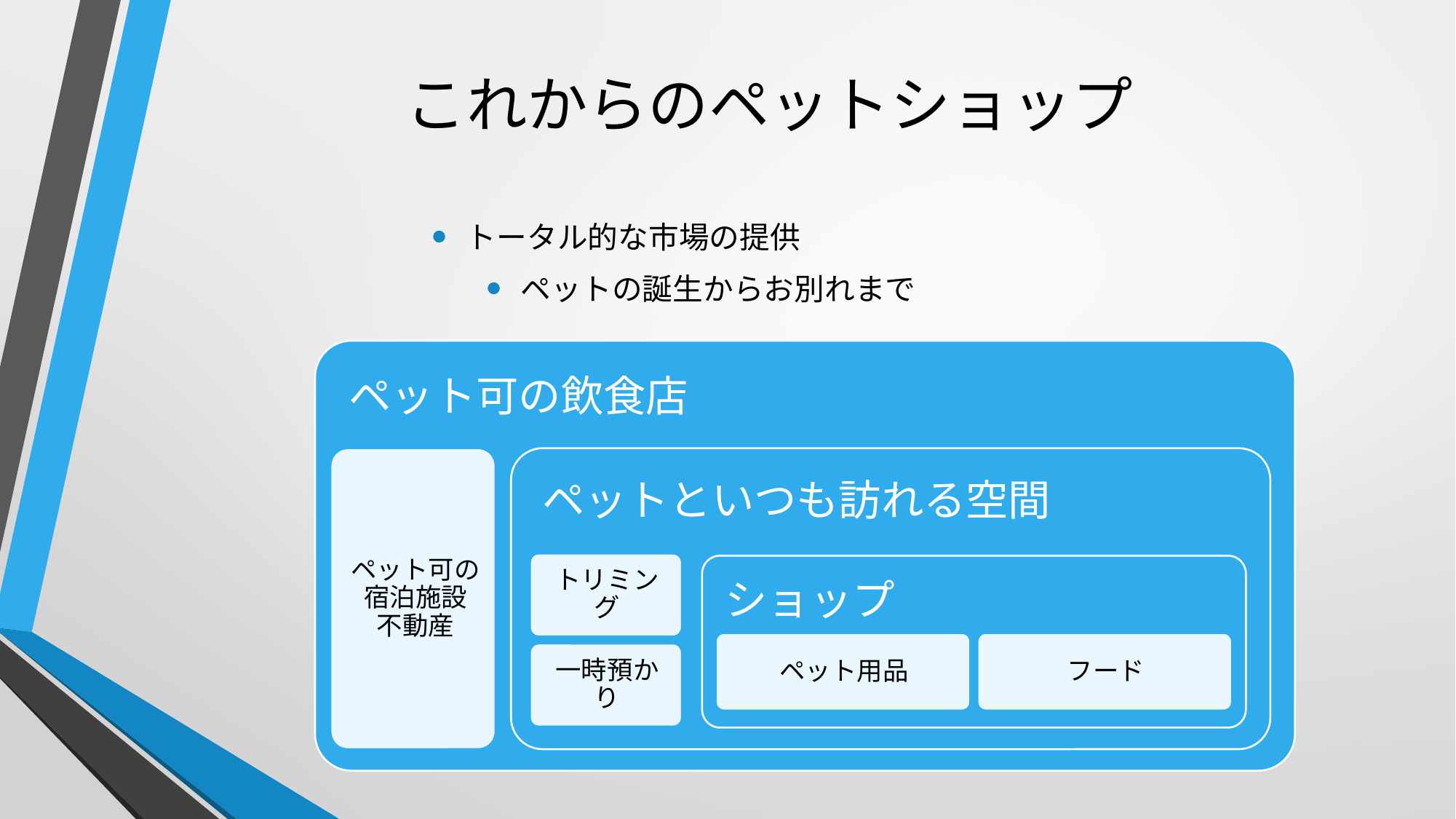

# これからのペットショップ
トータル的な市場の提供
ペットの誕生からお別れまで

ペット可の飲食店
ペット可の宿泊施設
不動産
ペットといつも訪れる空間
トリミング
一時預かり
ショップ
ペット用品
フード